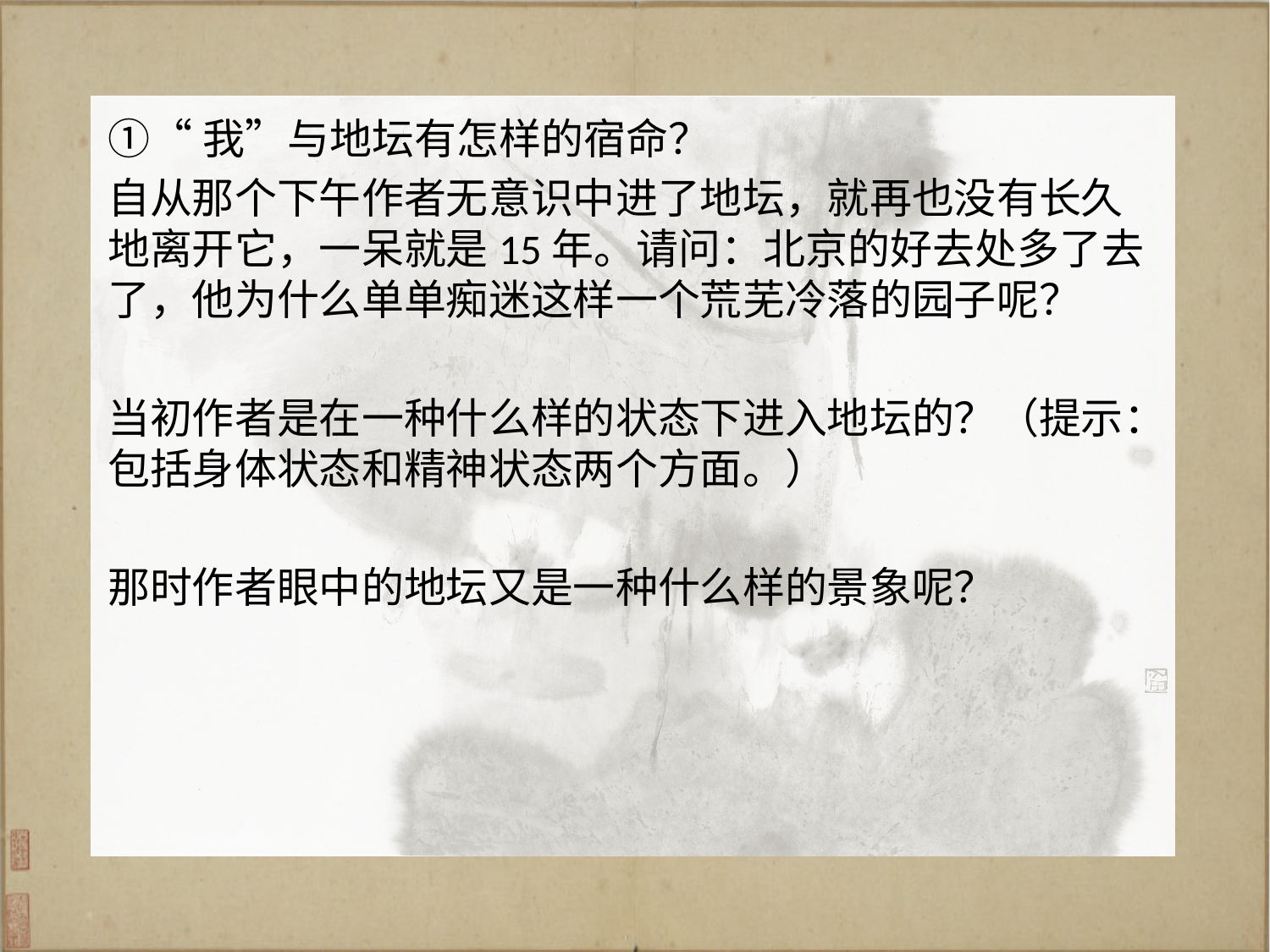

①“我”与地坛有怎样的宿命？
自从那个下午作者无意识中进了地坛，就再也没有长久地离开它，一呆就是15年。请问：北京的好去处多了去了，他为什么单单痴迷这样一个荒芜冷落的园子呢？

当初作者是在一种什么样的状态下进入地坛的？（提示：包括身体状态和精神状态两个方面。）

那时作者眼中的地坛又是一种什么样的景象呢？